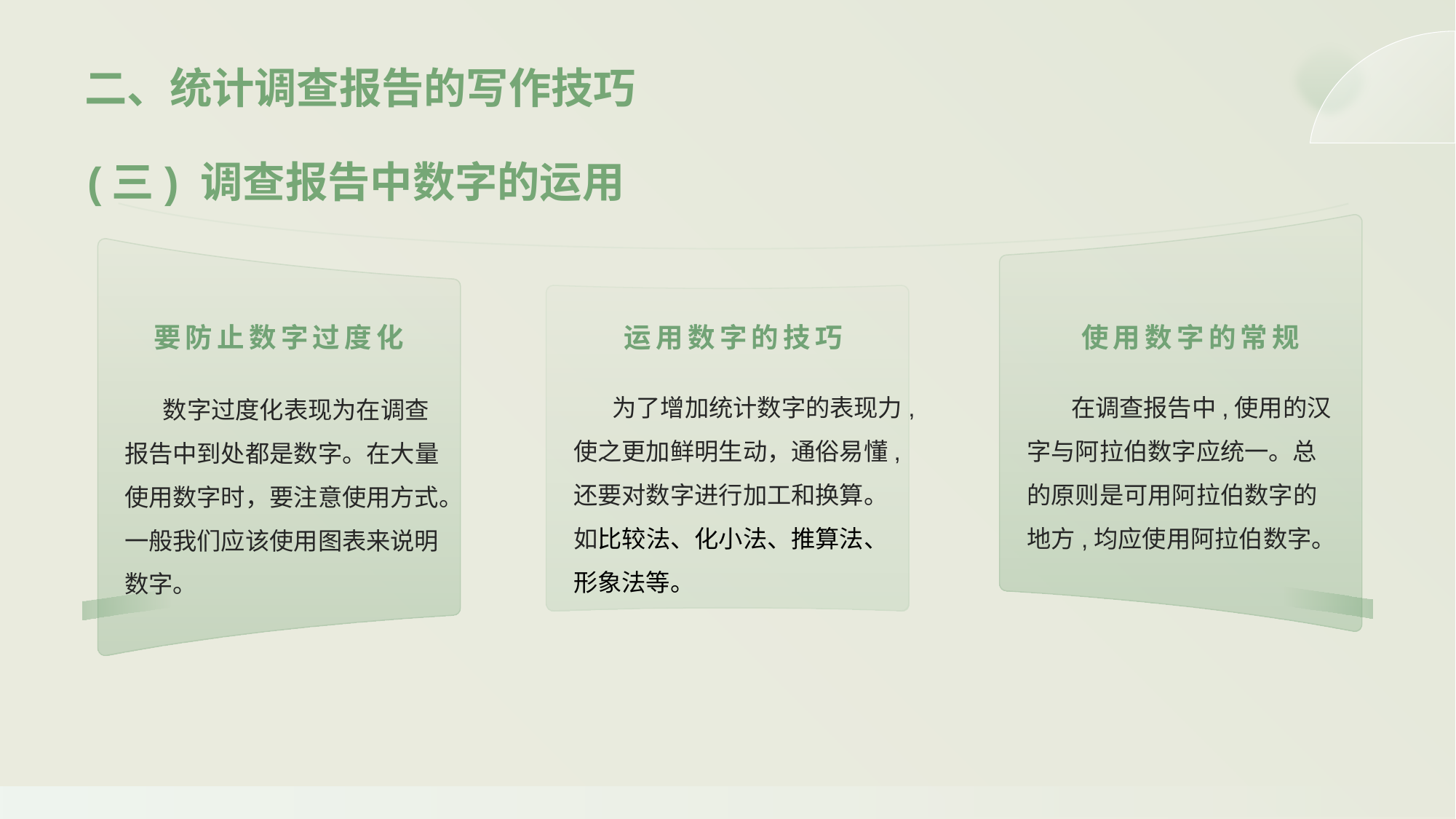

二、统计调查报告的写作技巧
(三) 调查报告中数字的运用

运用数字的技巧
使用数字的常规
要防止数字过度化
      为了增加统计数字的表现力,使之更加鲜明生动，通俗易懂,还要对数字进行加工和换算。如比较法、化小法、推算法、形象法等。
       在调查报告中,使用的汉字与阿拉伯数字应统一。总的原则是可用阿拉伯数字的地方,均应使用阿拉伯数字。
      数字过度化表现为在调查报告中到处都是数字。在大量使用数字时，要注意使用方式。一般我们应该使用图表来说明数字。